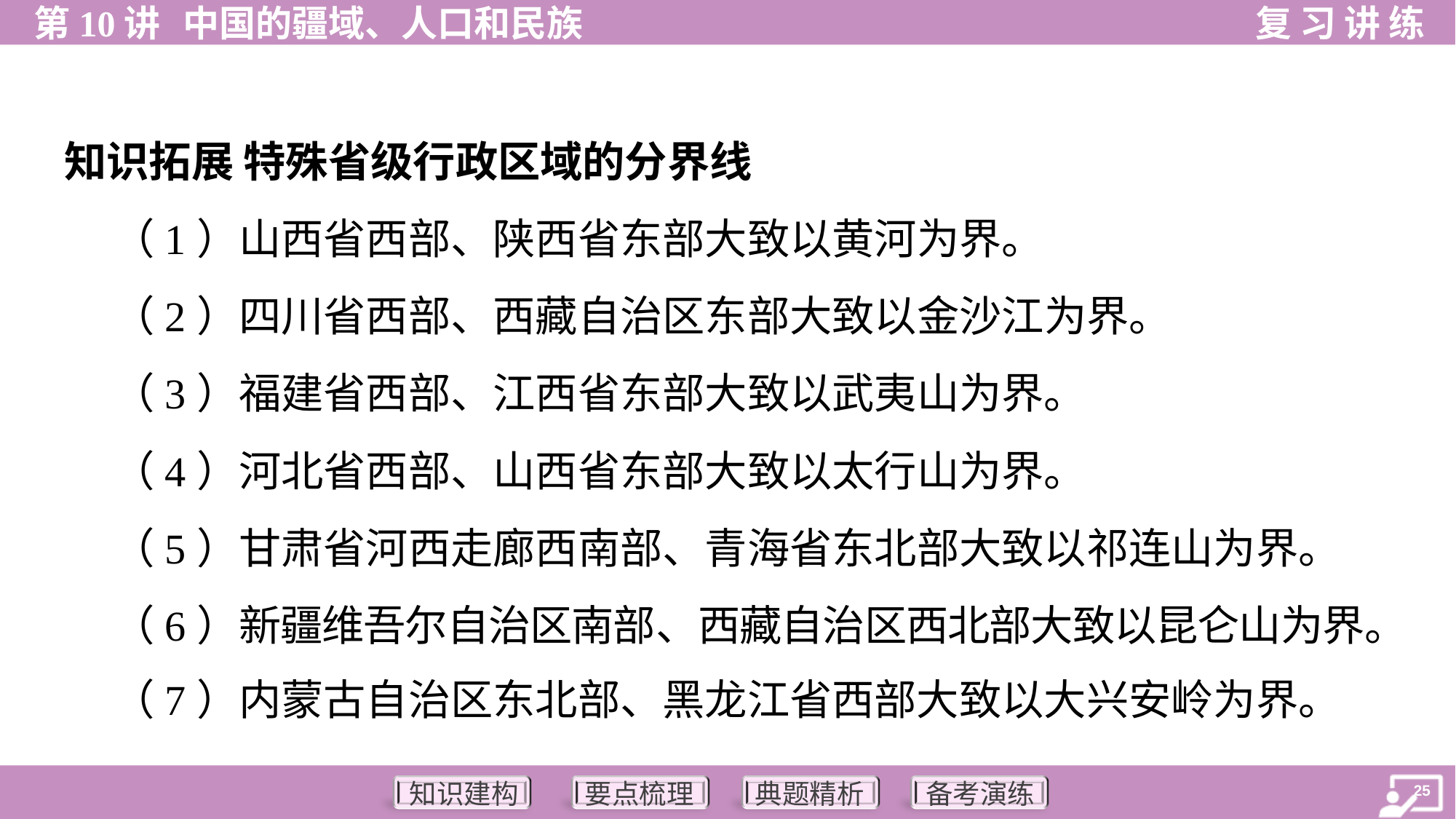

知识拓展 特殊省级行政区域的分界线
    （1）山西省西部、陕西省东部大致以黄河为界。
    （2）四川省西部、西藏自治区东部大致以金沙江为界。
    （3）福建省西部、江西省东部大致以武夷山为界。
    （4）河北省西部、山西省东部大致以太行山为界。
    （5）甘肃省河西走廊西南部、青海省东北部大致以祁连山为界。
    （6）新疆维吾尔自治区南部、西藏自治区西北部大致以昆仑山为界。
    （7）内蒙古自治区东北部、黑龙江省西部大致以大兴安岭为界。